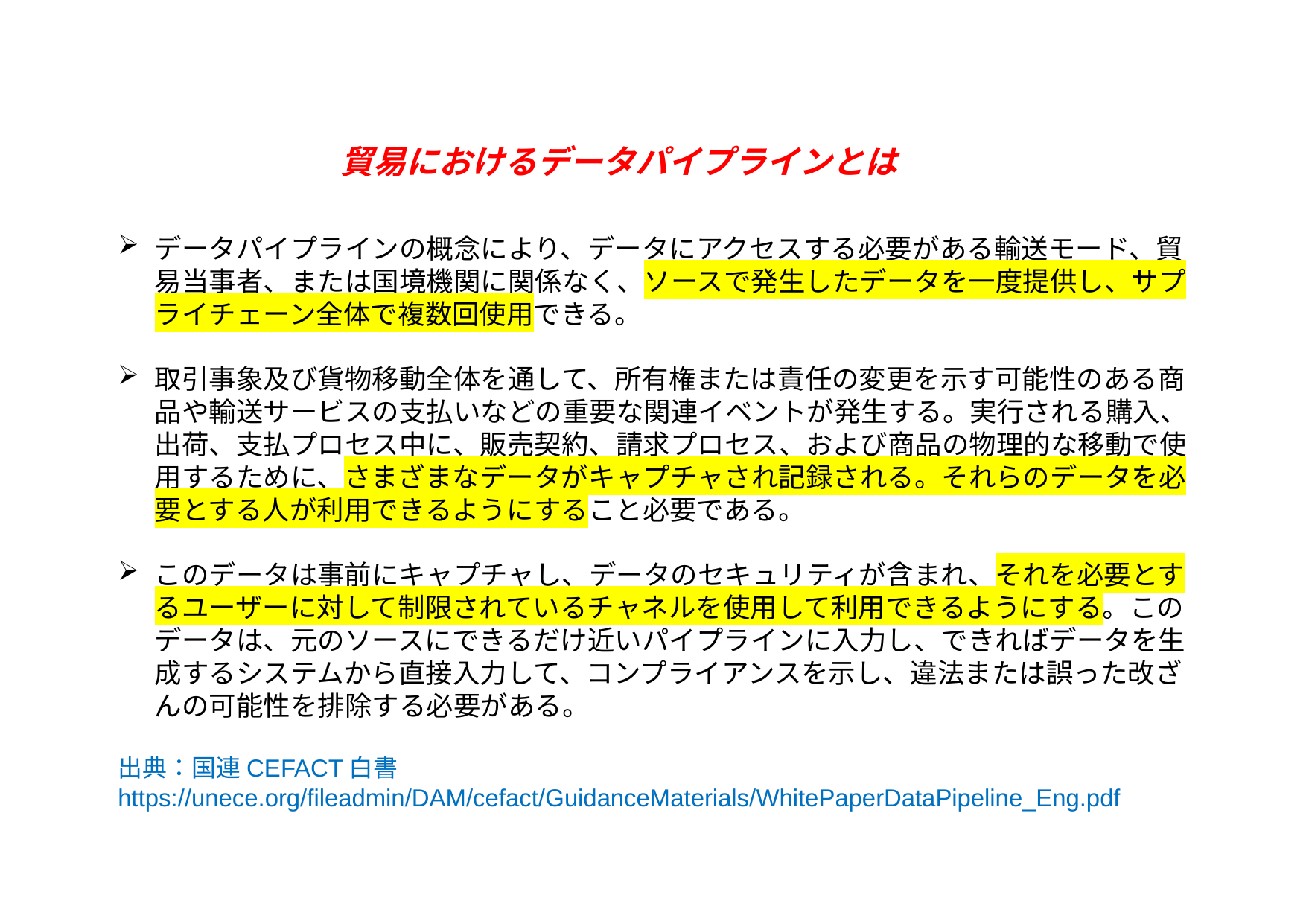

貿易におけるデータパイプラインとは
データパイプラインの概念により、データにアクセスする必要がある輸送モード、貿易当事者、または国境機関に関係なく、ソースで発生したデータを一度提供し、サプライチェーン全体で複数回使用できる。

取引事象及び貨物移動全体を通して、所有権または責任の変更を示す可能性のある商品や輸送サービスの支払いなどの重要な関連イベントが発生する。実行される購入、出荷、支払プロセス中に、販売契約、請求プロセス、および商品の物理的な移動で使用するために、さまざまなデータがキャプチャされ記録される。それらのデータを必要とする人が利用できるようにすること必要である。

このデータは事前にキャプチャし、データのセキュリティが含まれ、それを必要とするユーザーに対して制限されているチャネルを使用して利用できるようにする。このデータは、元のソースにできるだけ近いパイプラインに入力し、できればデータを生成するシステムから直接入力して、コンプライアンスを示し、違法または誤った改ざんの可能性を排除する必要がある。

出典：国連CEFACT白書
https://unece.org/fileadmin/DAM/cefact/GuidanceMaterials/WhitePaperDataPipeline_Eng.pdf